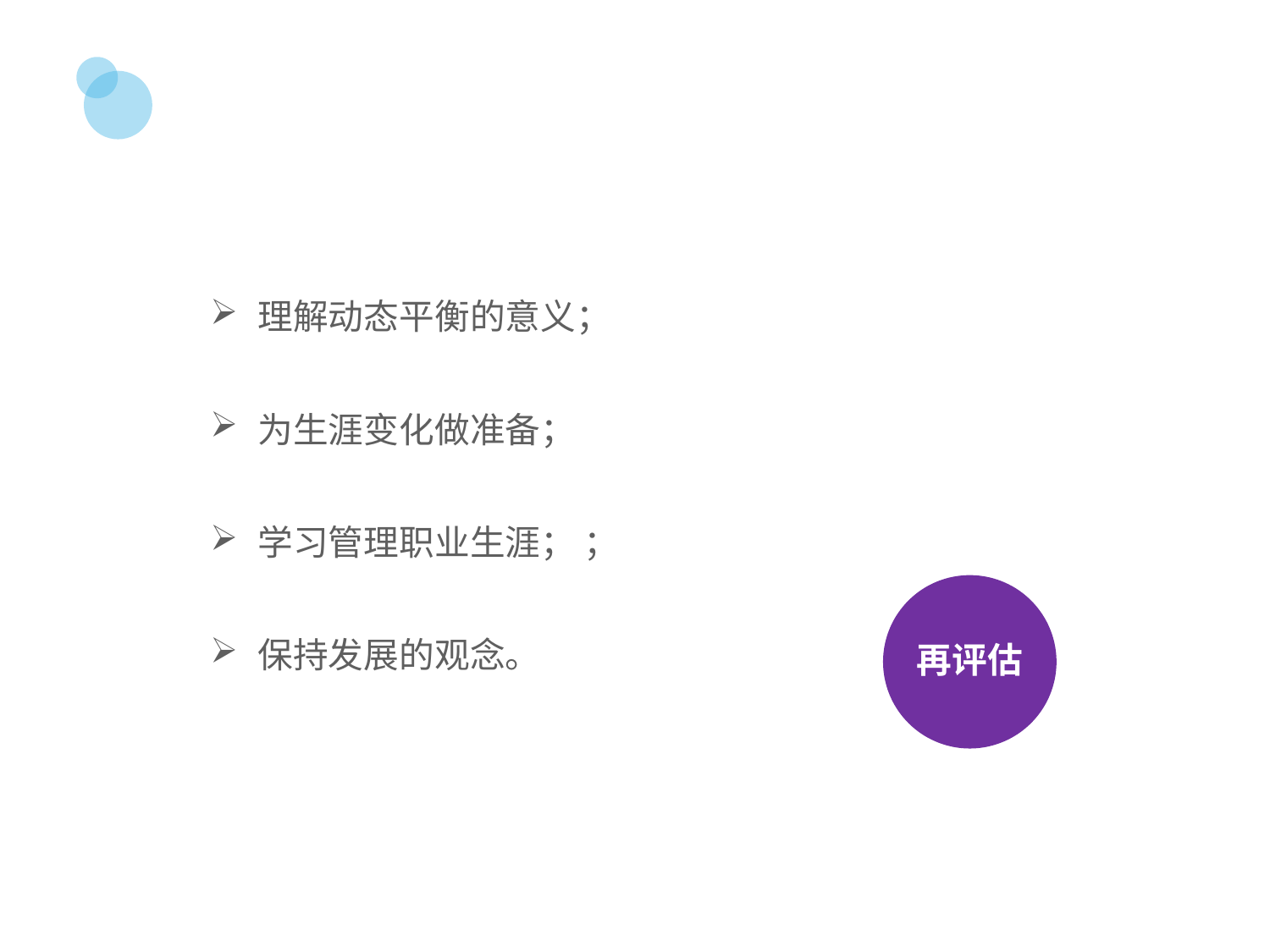

理解动态平衡的意义；
为生涯变化做准备；
学习管理职业生涯； ；
保持发展的观念。

再评估